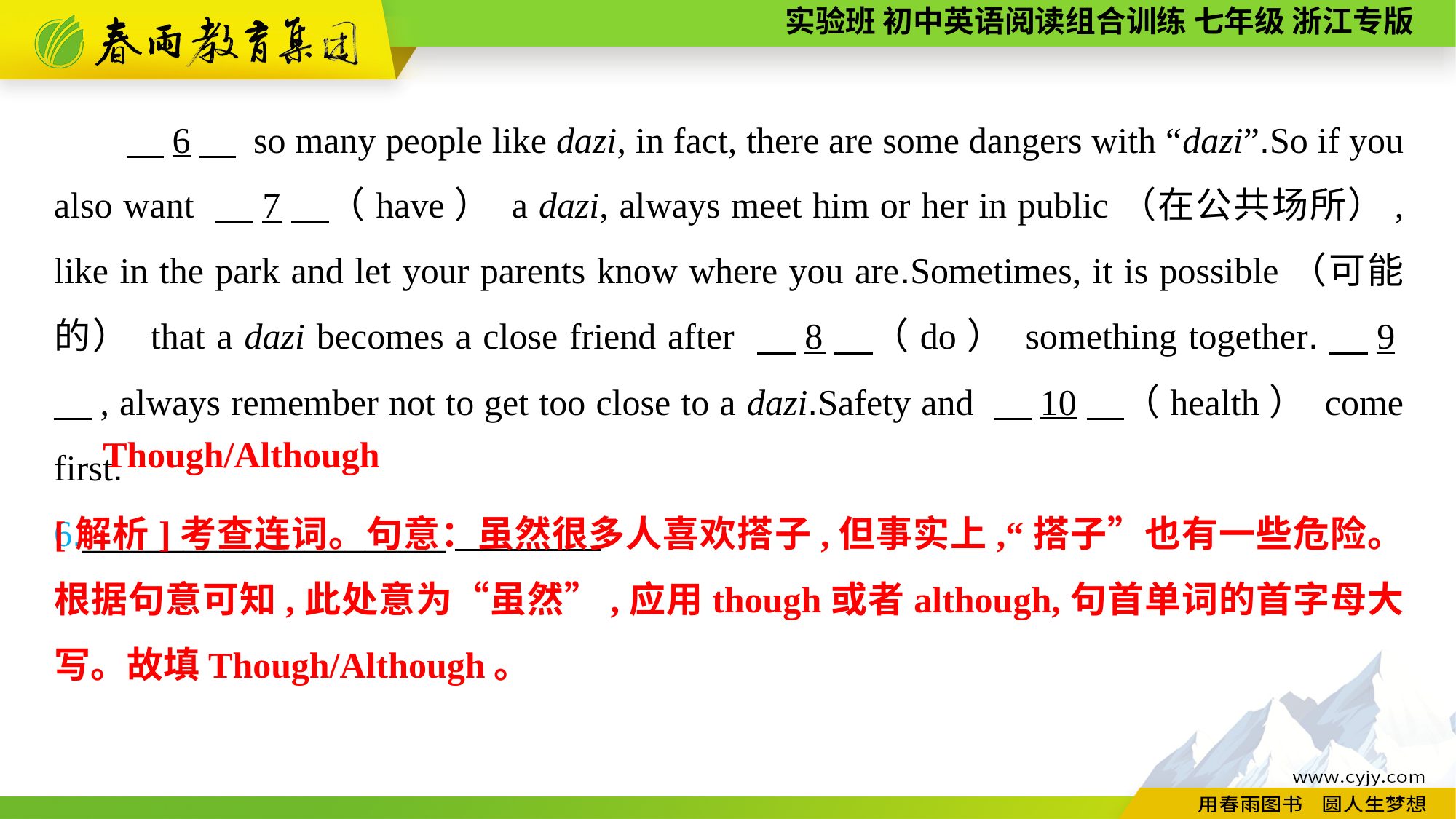

6　 so many people like dazi, in fact, there are some dangers with “dazi”.So if you also want 　7　（have） a dazi, always meet him or her in public（在公共场所）, like in the park and let your parents know where you are.Sometimes, it is possible（可能的） that a dazi becomes a close friend after 　8　（do） something together.　9　, always remember not to get too close to a dazi.Safety and 　10　（health） come first.
6.__________________
Though/Although
[解析]考查连词。句意：虽然很多人喜欢搭子,但事实上,“搭子”也有一些危险。根据句意可知,此处意为“虽然”,应用though或者although,句首单词的首字母大写。故填Though/Although。